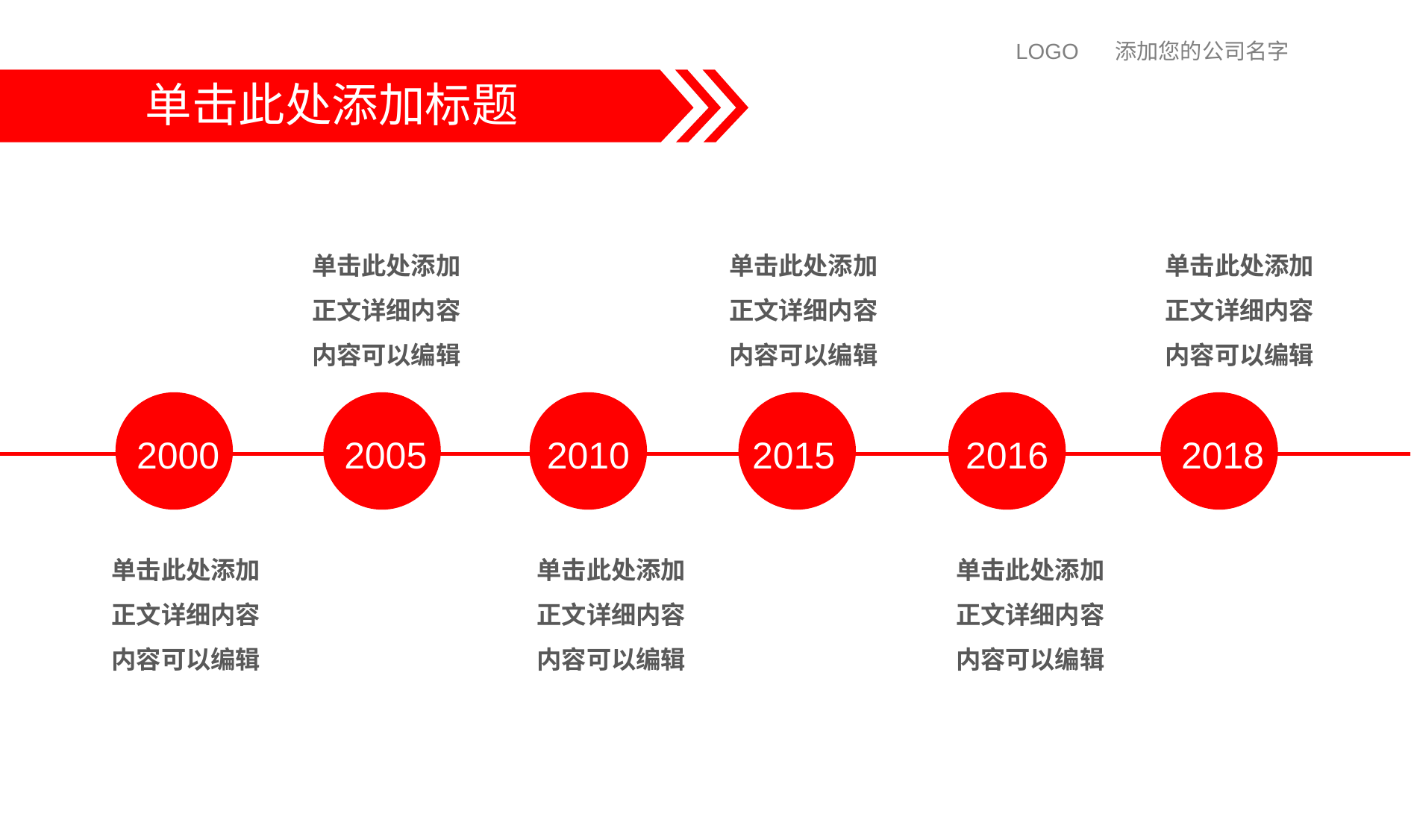

LOGO     添加您的公司名字

单击此处添加标题
单击此处添加
正文详细内容
内容可以编辑
单击此处添加
正文详细内容
内容可以编辑
单击此处添加
正文详细内容
内容可以编辑

2000

2005

2010

2015

2016

2018
单击此处添加
正文详细内容
内容可以编辑
单击此处添加
正文详细内容
内容可以编辑
单击此处添加
正文详细内容
内容可以编辑